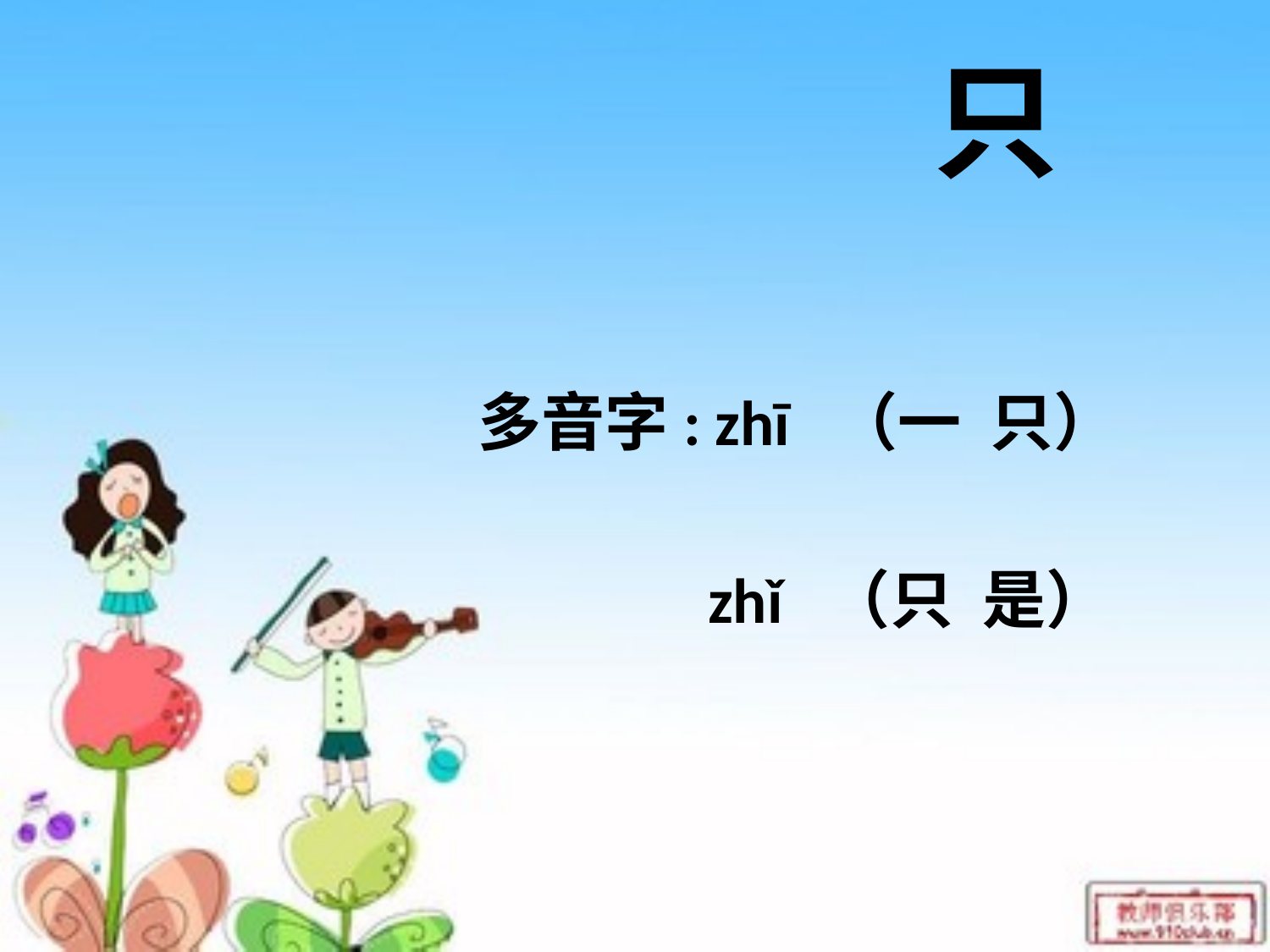

# 只
多音字: zhī  （一  只）

                zhǐ  （只  是）